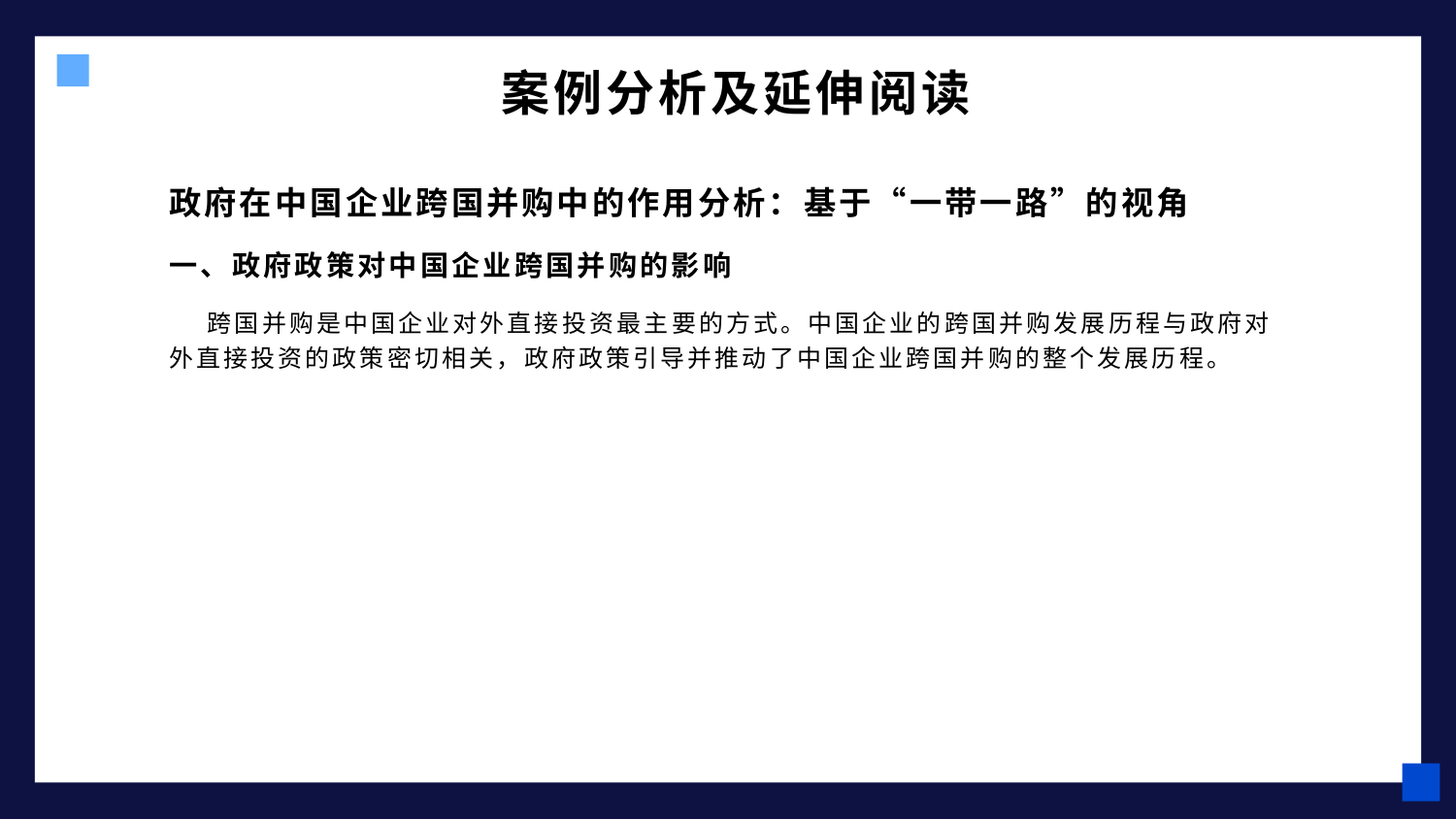

# 案例分析及延伸阅读
政府在中国企业跨国并购中的作用分析：基于“一带一路”的视角
一、政府政策对中国企业跨国并购的影响
跨国并购是中国企业对外直接投资最主要的方式。中国企业的跨国并购发展历程与政府对外直接投资的政策密切相关，政府政策引导并推动了中国企业跨国并购的整个发展历程。